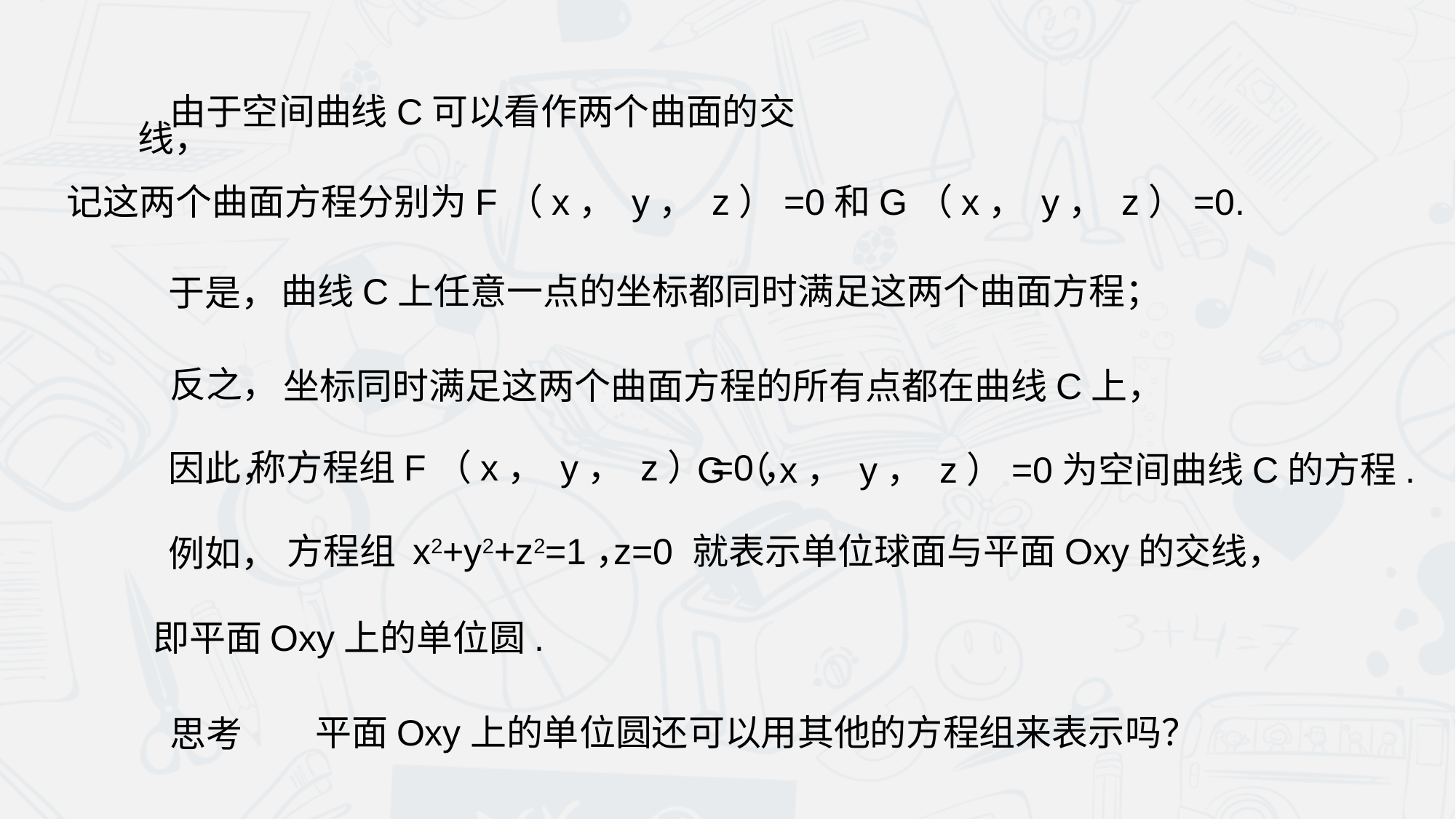

由于空间曲线C可以看作两个曲面的交线，
记这两个曲面方程分别为F（x， y， z）=0和G（x， y， z）=0.
于是，
曲线C上任意一点的坐标都同时满足这两个曲面方程；
反之，
坐标同时满足这两个曲面方程的所有点都在曲线C上，
因此，
称方程组F（x， y， z）=0，
G（x， y， z）=0为空间曲线C的方程.
例如，
z=0 就表示单位球面与平面Oxy的交线，
方程组 x2+y2+z2=1，
即平面Oxy上的单位圆.
平面Oxy上的单位圆还可以用其他的方程组来表示吗？
思考